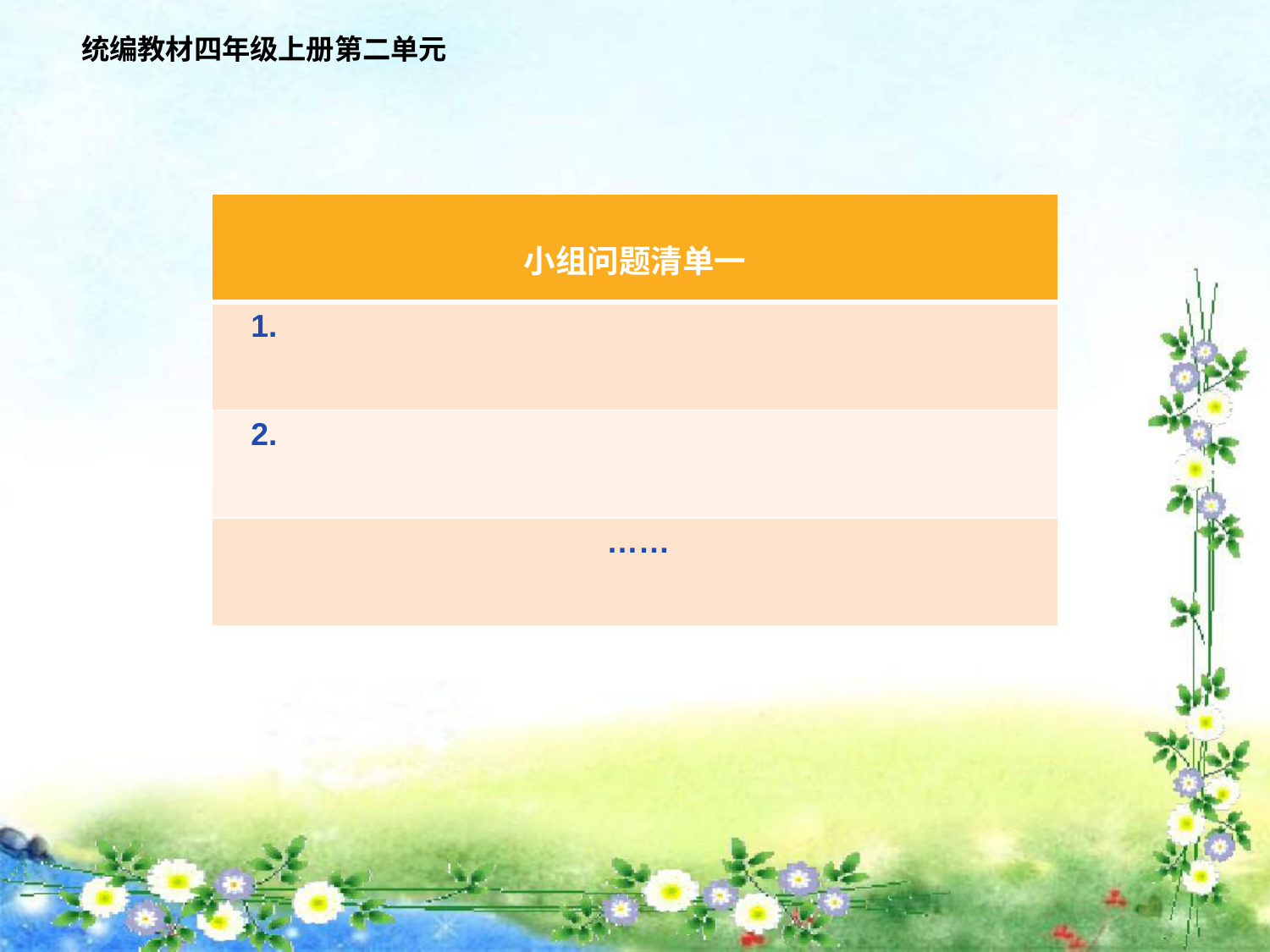

统编教材四年级上册第二单元
| 小组问题清单一 |
| --- |
| 1. |
| 2. |
| …… |